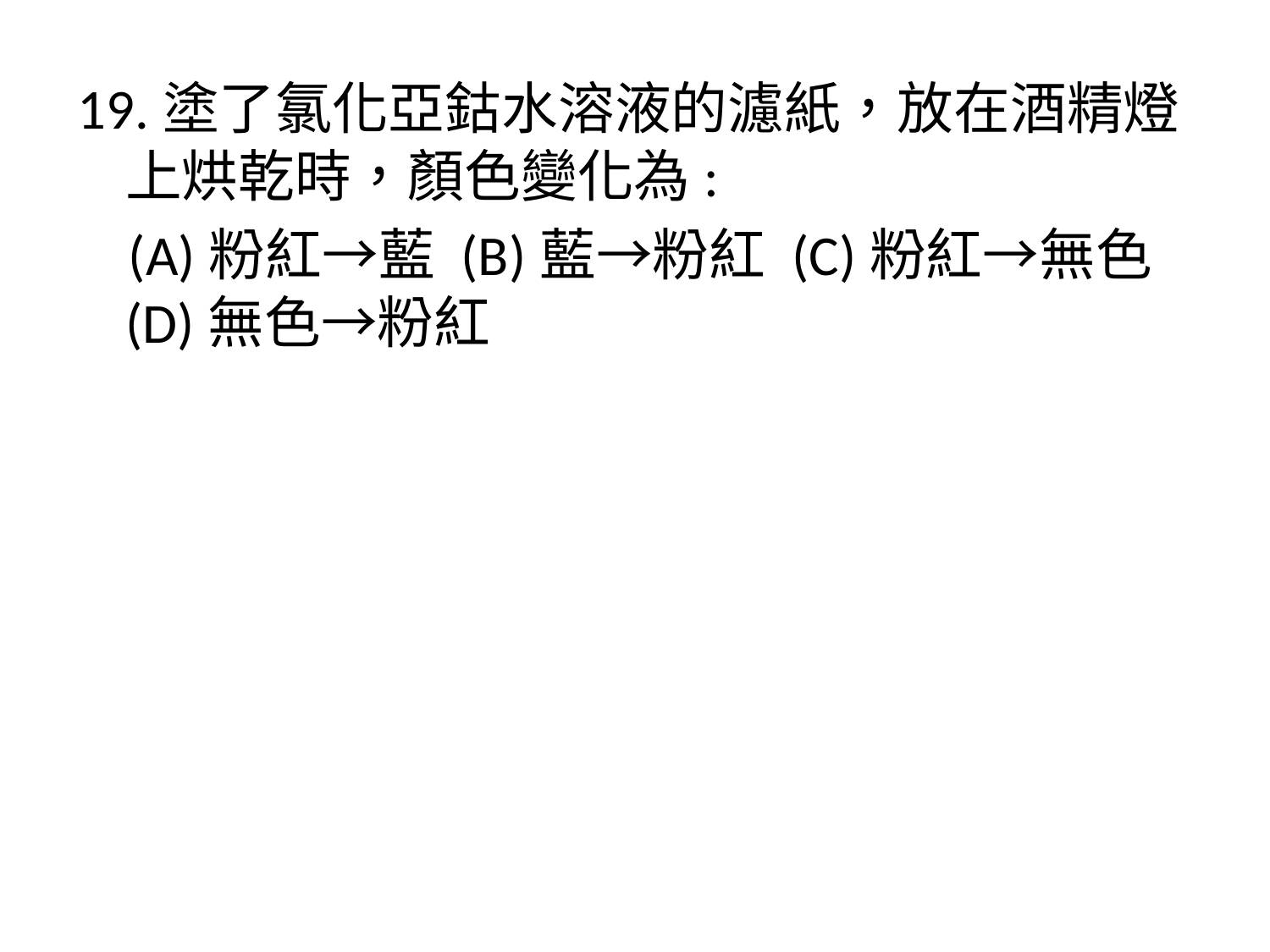

19.塗了氯化亞鈷水溶液的濾紙，放在酒精燈上烘乾時，顏色變化為:
    (A)粉紅→藍 (B)藍→粉紅 (C)粉紅→無色 (D)無色→粉紅